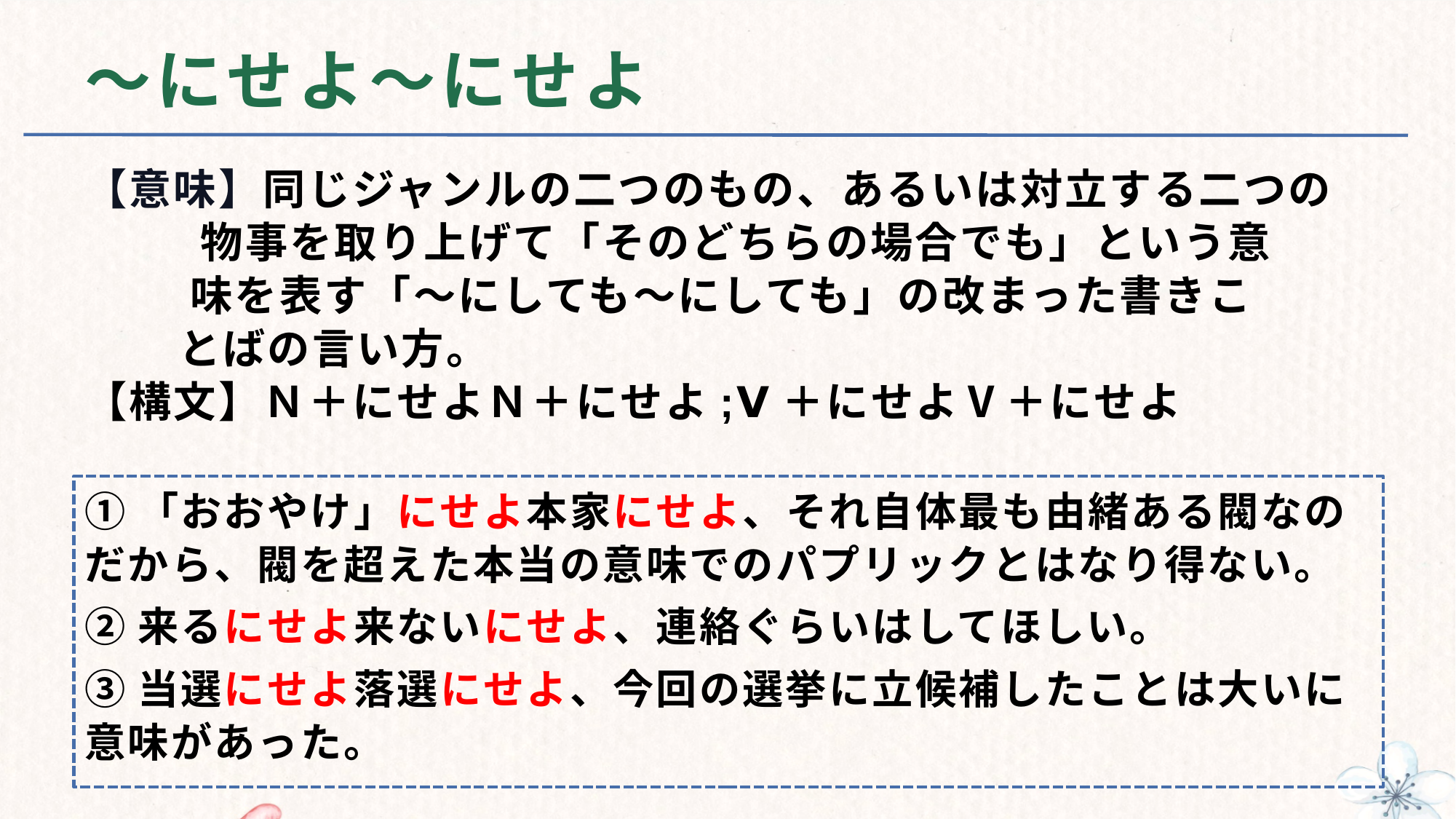

# ～にせよ～にせよ
【意味】同じジャンルの二つのもの、あるいは対立する二つの
　      物事を取り上げて「そのどちらの場合でも」という意
        味を表す「～にしても～にしても」の改まった書きこ
       とばの言い方。
【構文】Ｎ＋にせよＮ＋にせよ;Ⅴ＋にせよⅤ＋にせよ
①「おおやけ」にせよ本家にせよ、それ自体最も由緒ある閥なのだから、閥を超えた本当の意味でのパプリックとはなり得ない。
②来るにせよ来ないにせよ、連絡ぐらいはしてほしい。
③当選にせよ落選にせよ、今回の選挙に立候補したことは大いに意味があった。